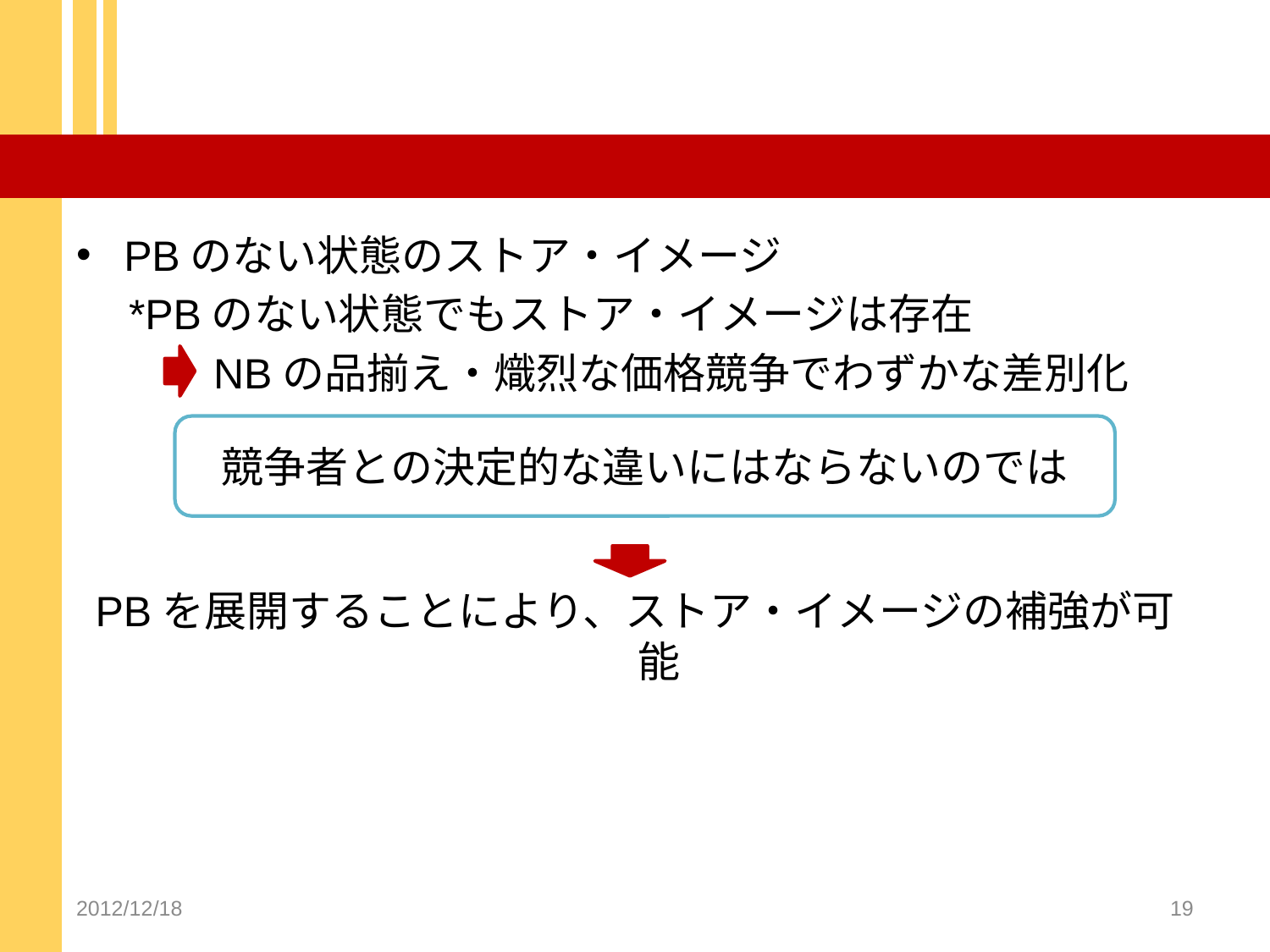

#

PBのない状態のストア・イメージ
　*PBのない状態でもストア・イメージは存在
　　　NBの品揃え・熾烈な価格競争でわずかな差別化

PBを展開することにより、ストア・イメージの補強が可能

競争者との決定的な違いにはならないのでは

2012/12/18
19